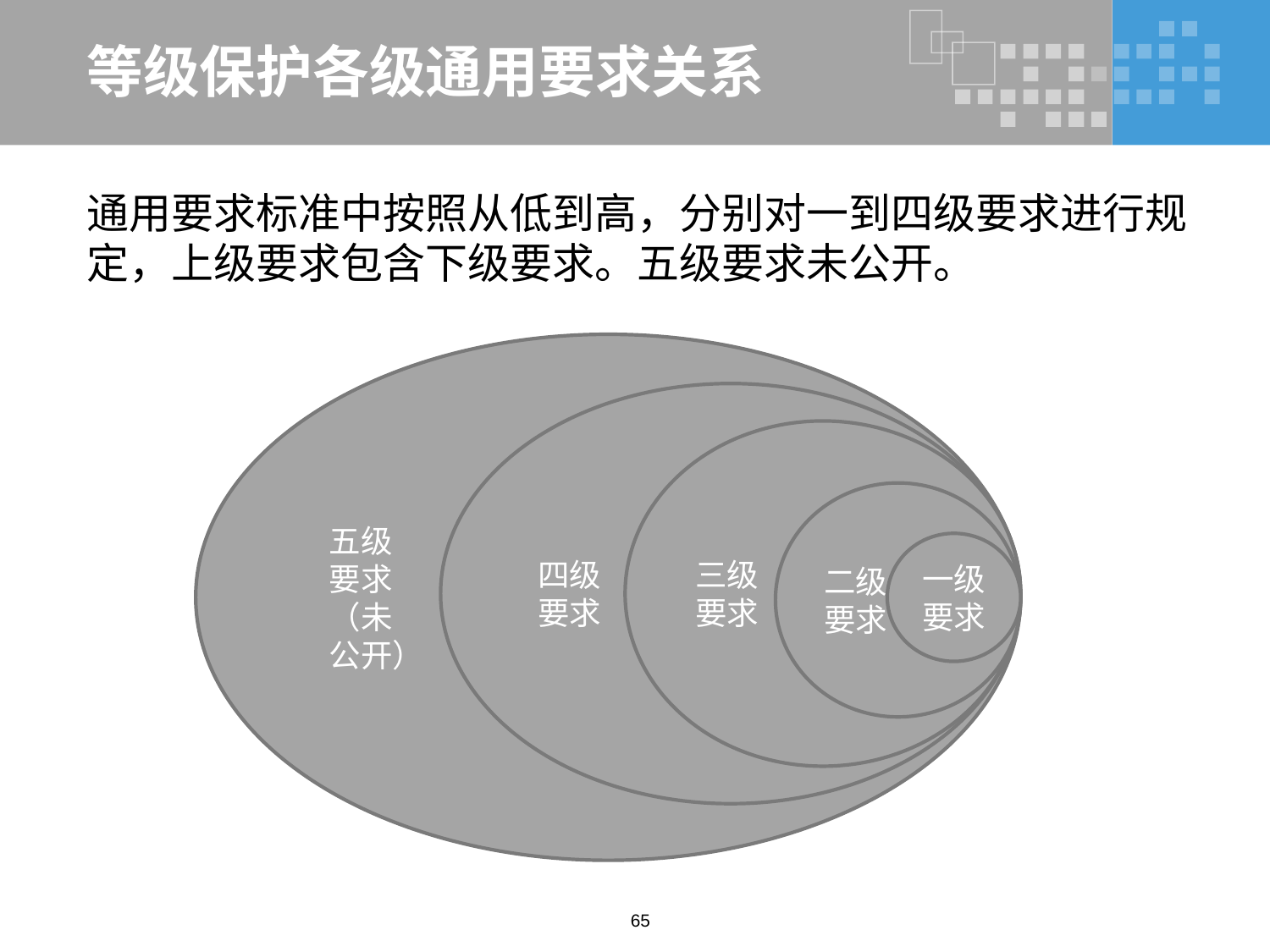

# 等级保护各级通用要求关系
通用要求标准中按照从低到高，分别对一到四级要求进行规定，上级要求包含下级要求。五级要求未公开。
五级
要求
（未
公开）
四级
要求
三级
要求
二级
要求
一级要求
65